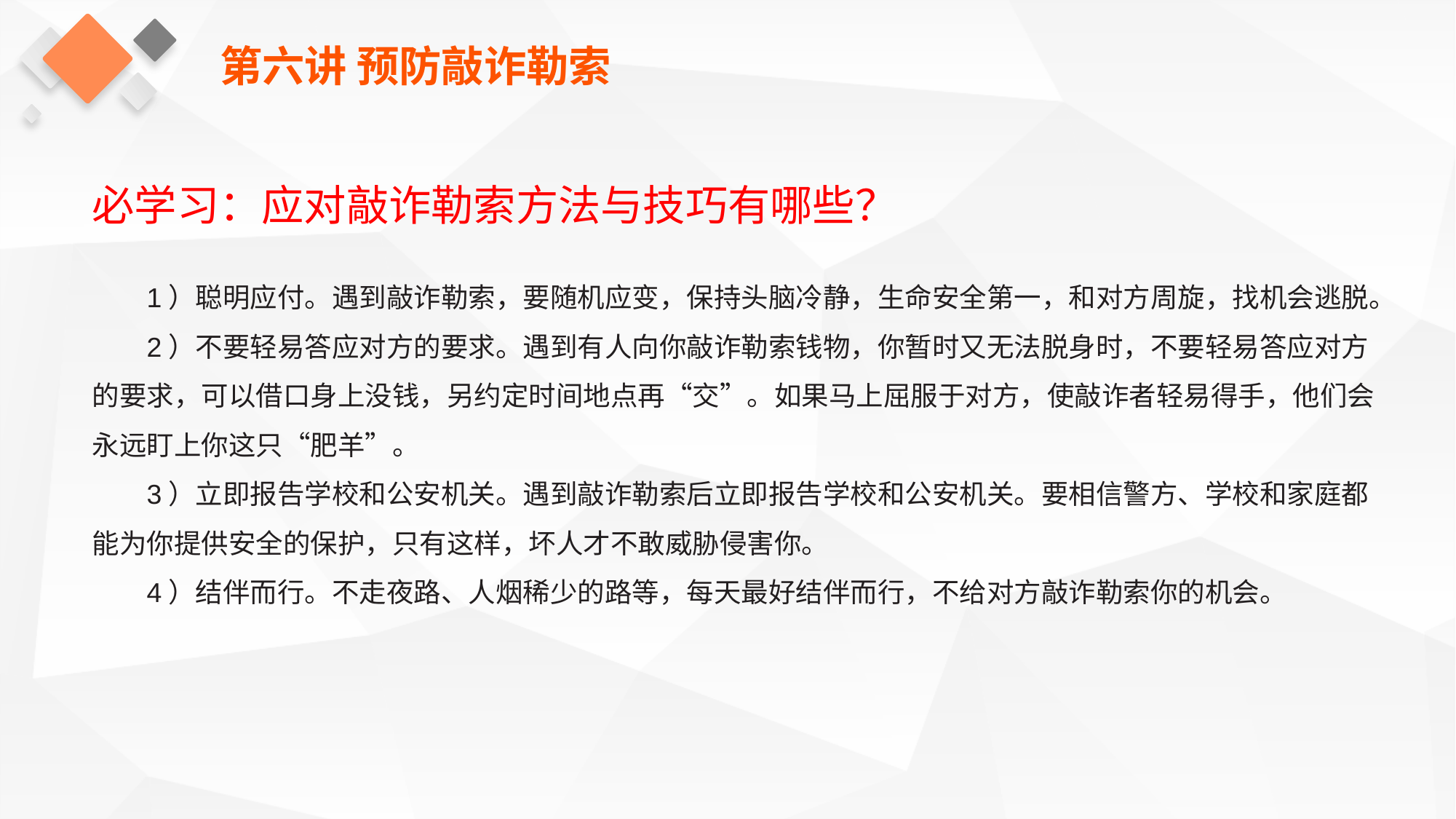

第六讲 预防敲诈勒索
必学习：应对敲诈勒索方法与技巧有哪些？
1）聪明应付。遇到敲诈勒索，要随机应变，保持头脑冷静，生命安全第一，和对方周旋，找机会逃脱。
2）不要轻易答应对方的要求。遇到有人向你敲诈勒索钱物，你暂时又无法脱身时，不要轻易答应对方的要求，可以借口身上没钱，另约定时间地点再“交”。如果马上屈服于对方，使敲诈者轻易得手，他们会永远盯上你这只“肥羊”。
3）立即报告学校和公安机关。遇到敲诈勒索后立即报告学校和公安机关。要相信警方、学校和家庭都能为你提供安全的保护，只有这样，坏人才不敢威胁侵害你。
4）结伴而行。不走夜路、人烟稀少的路等，每天最好结伴而行，不给对方敲诈勒索你的机会。